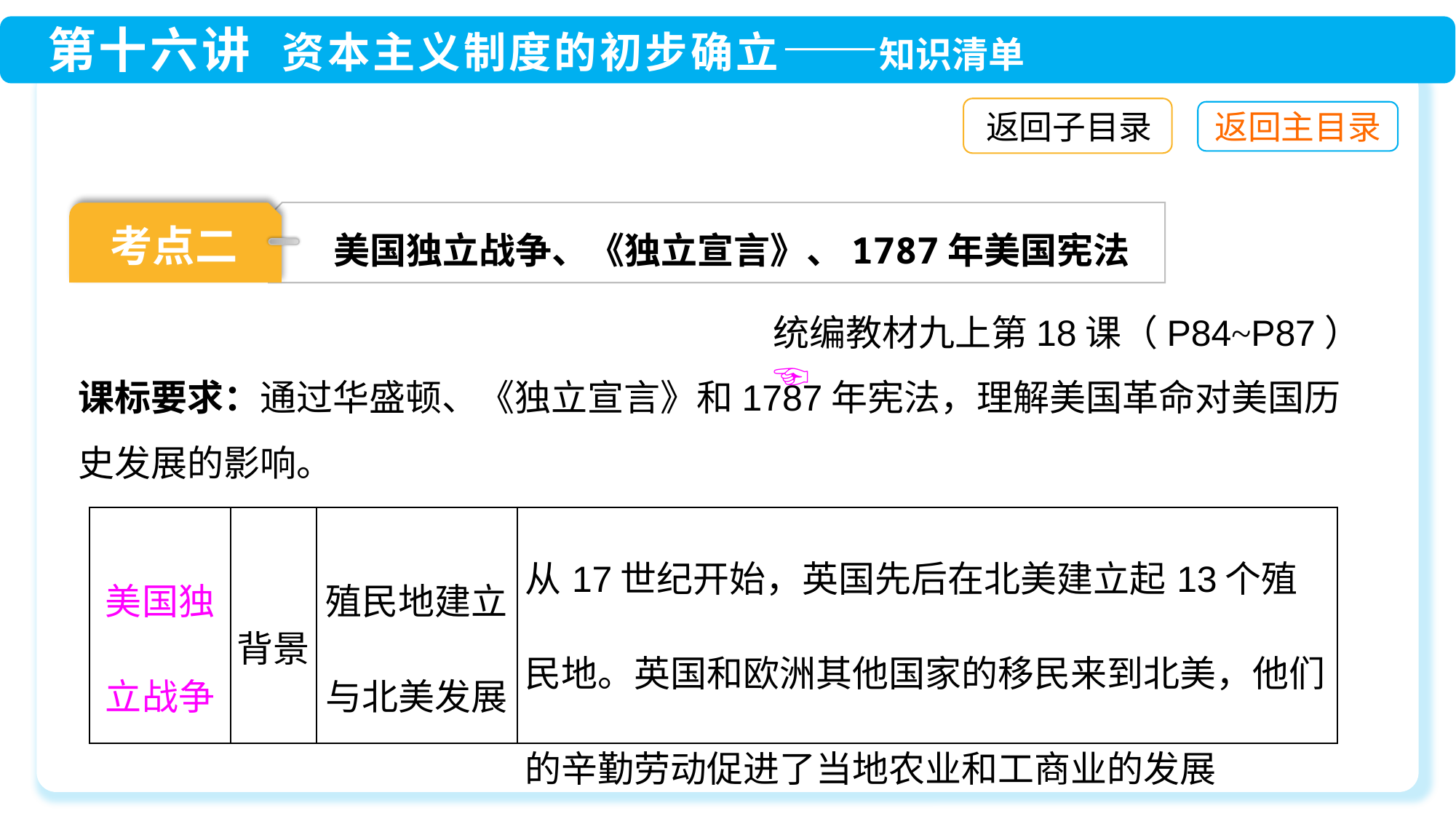

返回子目录

美国独立战争、《独立宣言》、1787年美国宪法

考点二

统编教材九上第18课（P84~P87）☜
课标要求：通过华盛顿、《独立宣言》和1787年宪法，理解美国革命对美国历史发展的影响。
| 美国独立战争 | 背景 | 殖民地建立与北美发展 | 从17世纪开始，英国先后在北美建立起13个殖民地。英国和欧洲其他国家的移民来到北美，他们的辛勤劳动促进了当地农业和工商业的发展 |
| --- | --- | --- | --- |